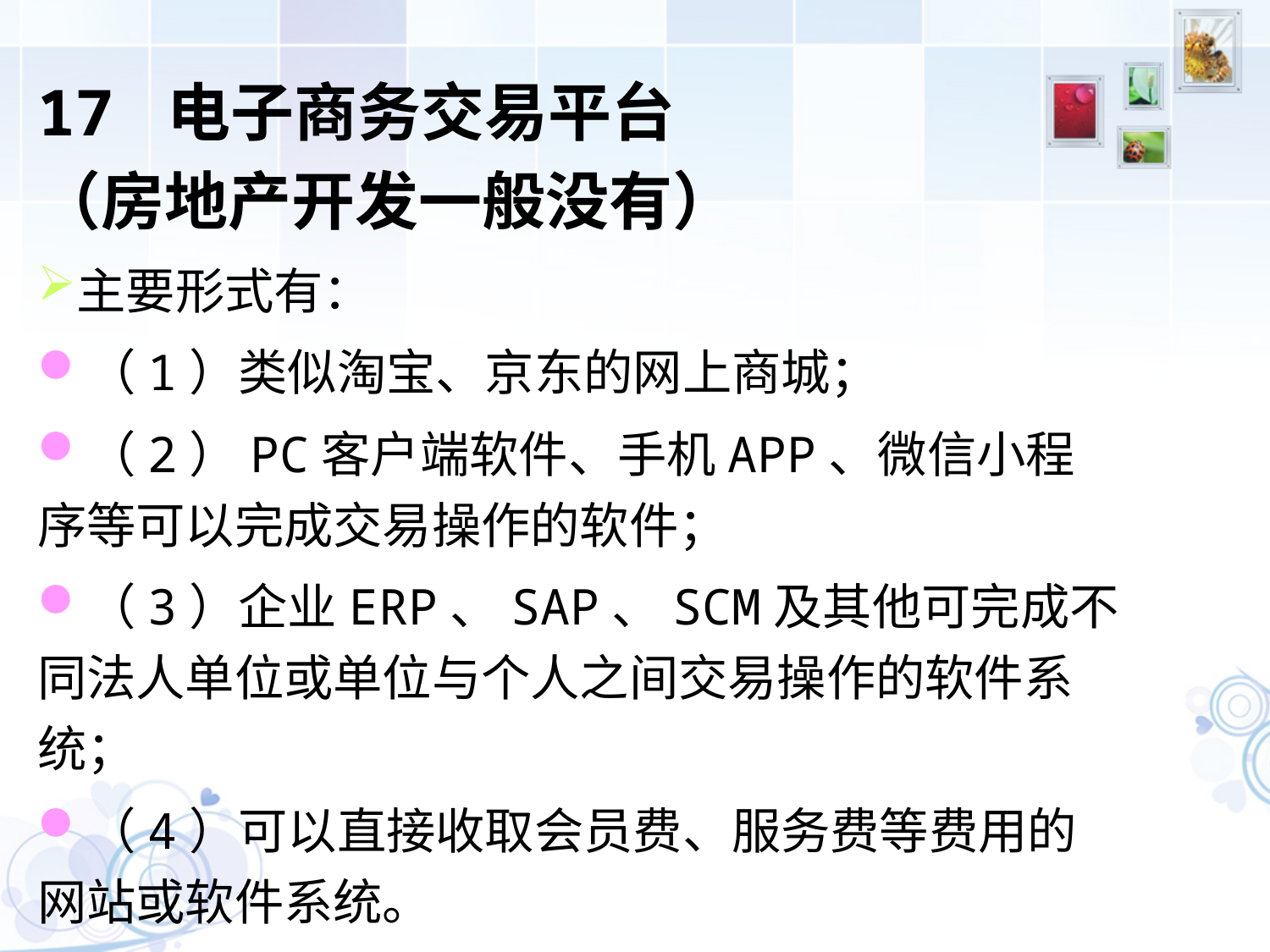

17 电子商务交易平台
（房地产开发一般没有）
主要形式有：
（1）类似淘宝、京东的网上商城；
（2）PC客户端软件、手机APP、微信小程序等可以完成交易操作的软件；
（3）企业ERP、SAP、SCM及其他可完成不同法人单位或单位与个人之间交易操作的软件系统；
（4）可以直接收取会员费、服务费等费用的网站或软件系统。